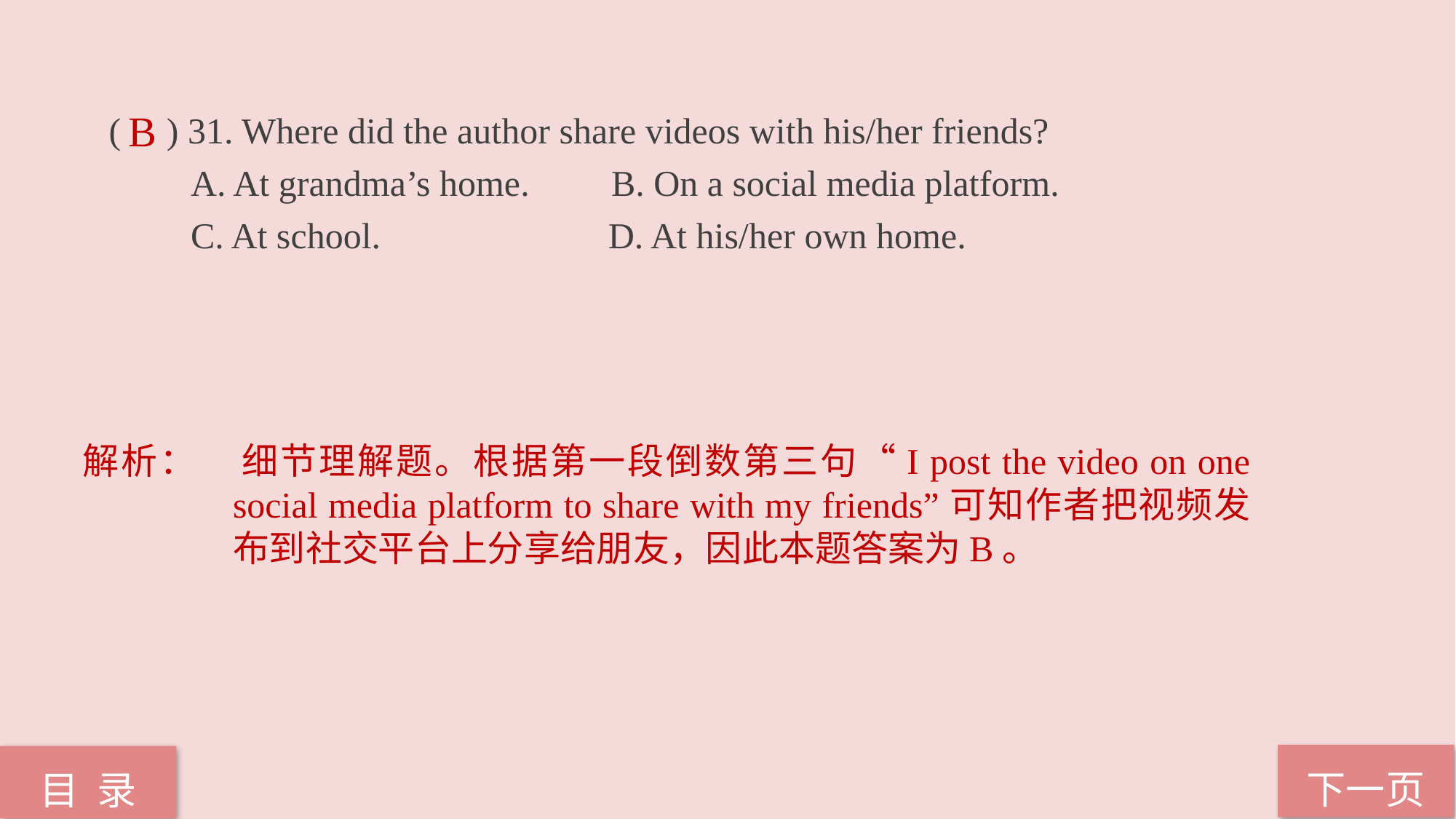

(     ) 31. Where did the author share videos with his/her friends?
         A. At grandma’s home.         B. On a social media platform.
         C. At school.                         D. At his/her own home.
B
解析：	细节理解题。根据第一段倒数第三句“I post the video on one social media platform to share with my friends”可知作者把视频发布到社交平台上分享给朋友，因此本题答案为B。